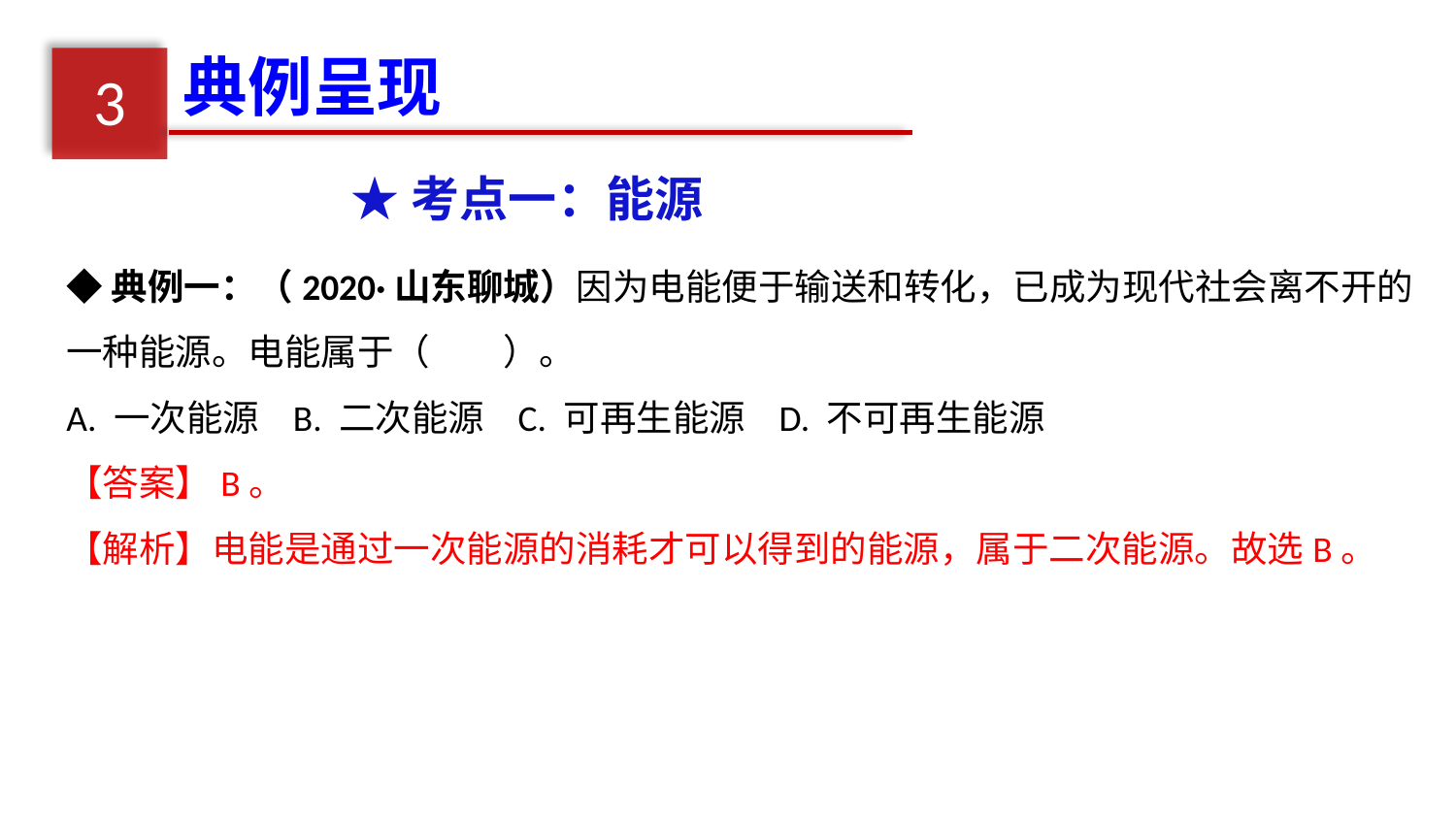

典例呈现

3
★考点一：能源
◆典例一：（2020·山东聊城）因为电能便于输送和转化，已成为现代社会离不开的一种能源。电能属于（　　）。
A. 一次能源   B. 二次能源   C. 可再生能源   D. 不可再生能源
【答案】B。
【解析】电能是通过一次能源的消耗才可以得到的能源，属于二次能源。故选B。